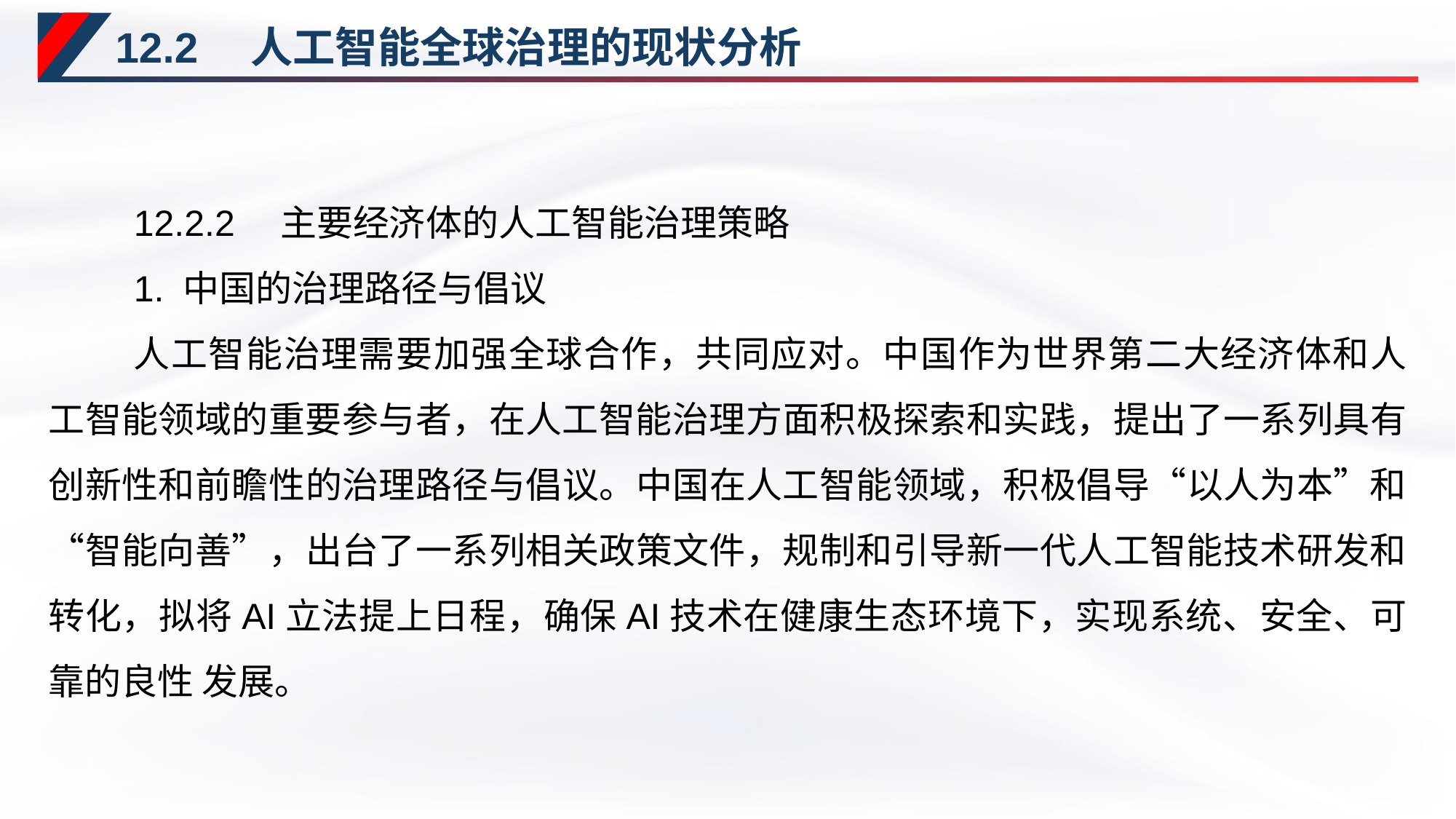

# 12.2　人工智能全球治理的现状分析
12.2.2　主要经济体的人工智能治理策略
1. 中国的治理路径与倡议
人工智能治理需要加强全球合作，共同应对。中国作为世界第二大经济体和人工智能领域的重要参与者，在人工智能治理方面积极探索和实践，提出了一系列具有创新性和前瞻性的治理路径与倡议。中国在人工智能领域，积极倡导“以人为本”和“智能向善”，出台了一系列相关政策文件，规制和引导新一代人工智能技术研发和转化，拟将AI立法提上日程，确保AI技术在健康生态环境下，实现系统、安全、可靠的良性 发展。